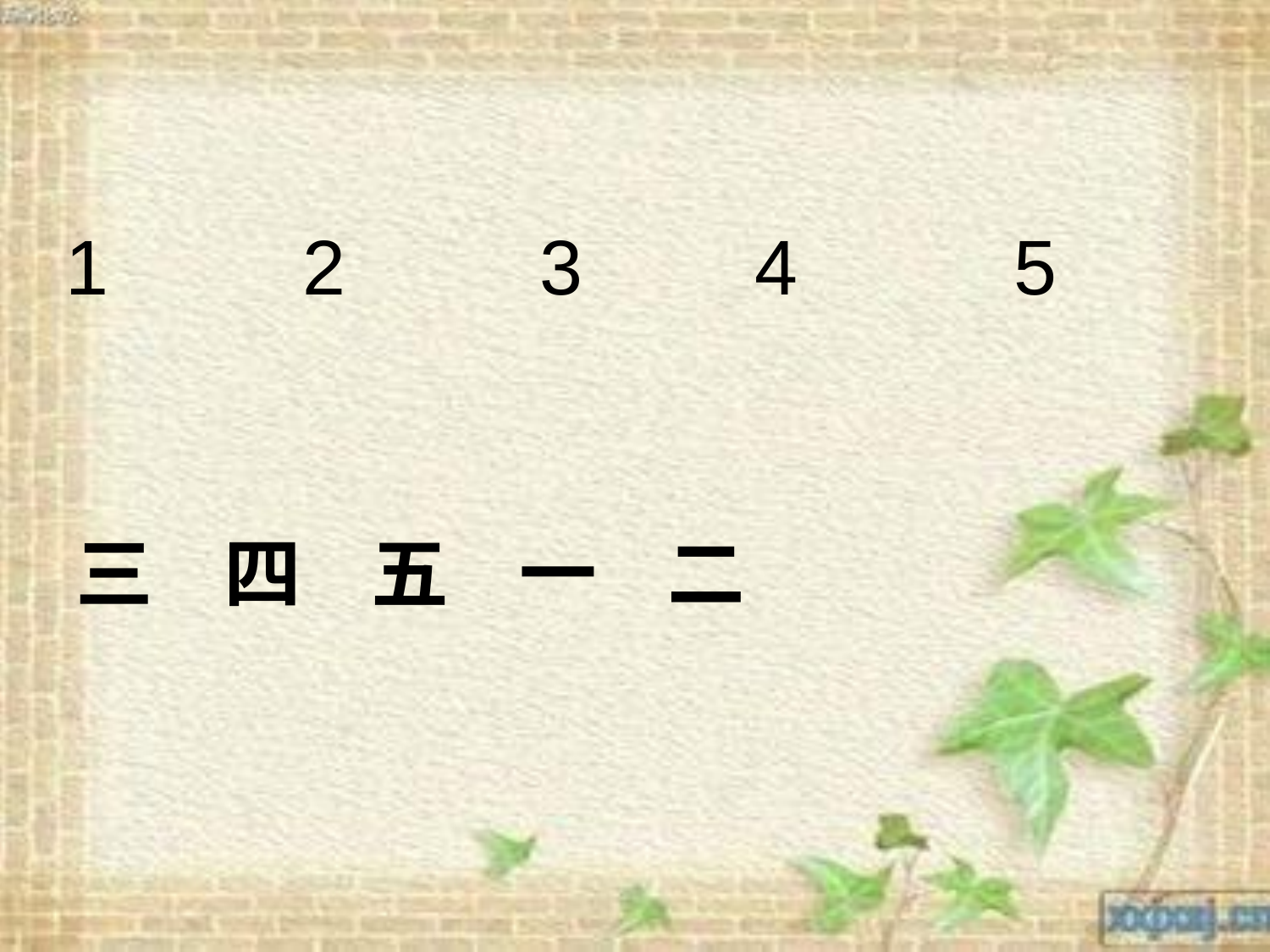

1         2         3        4          5
三    四    五    一    二